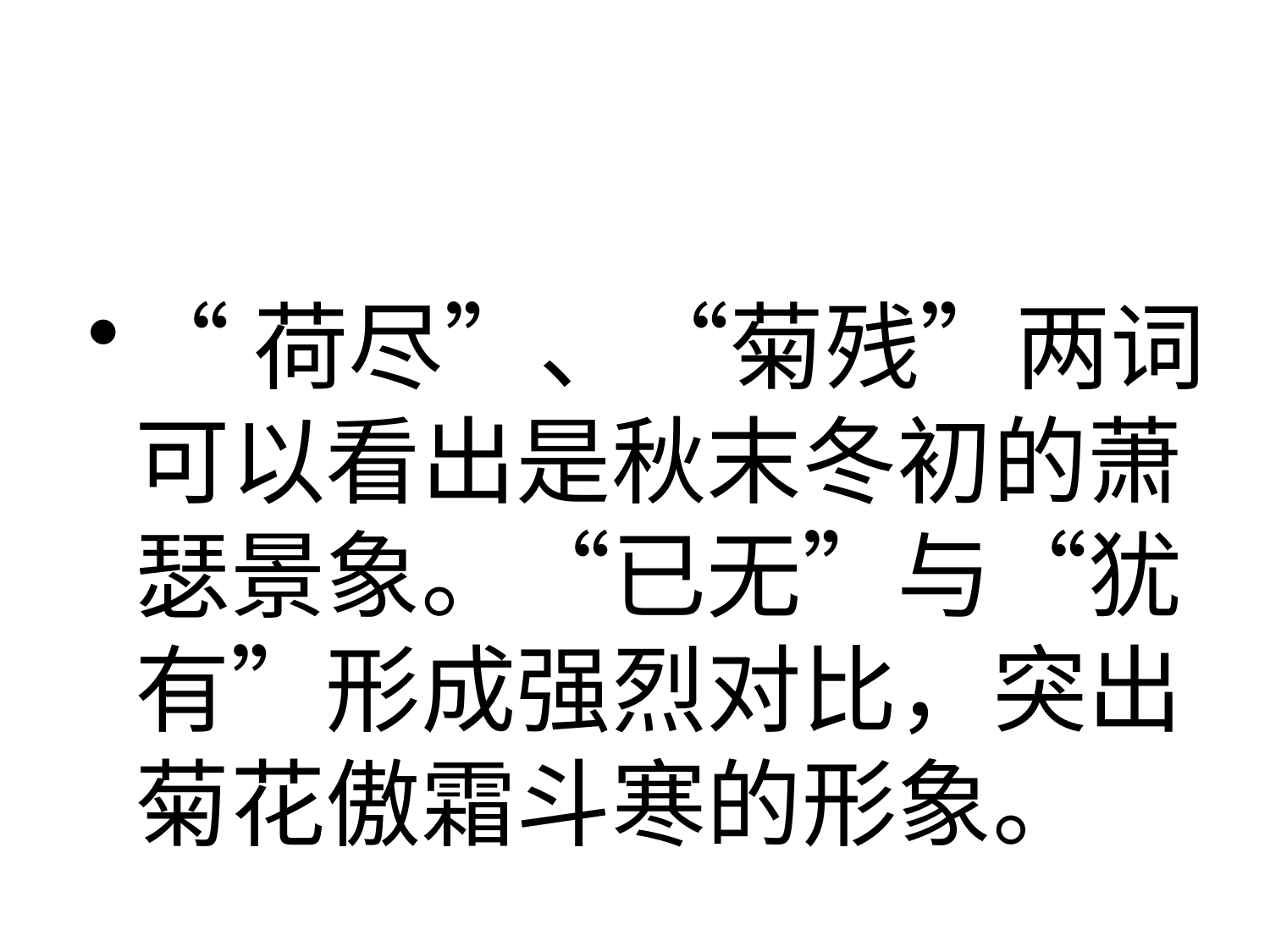

“荷尽”、“菊残”两词可以看出是秋末冬初的萧瑟景象。“已无”与“犹有”形成强烈对比，突出菊花傲霜斗寒的形象。